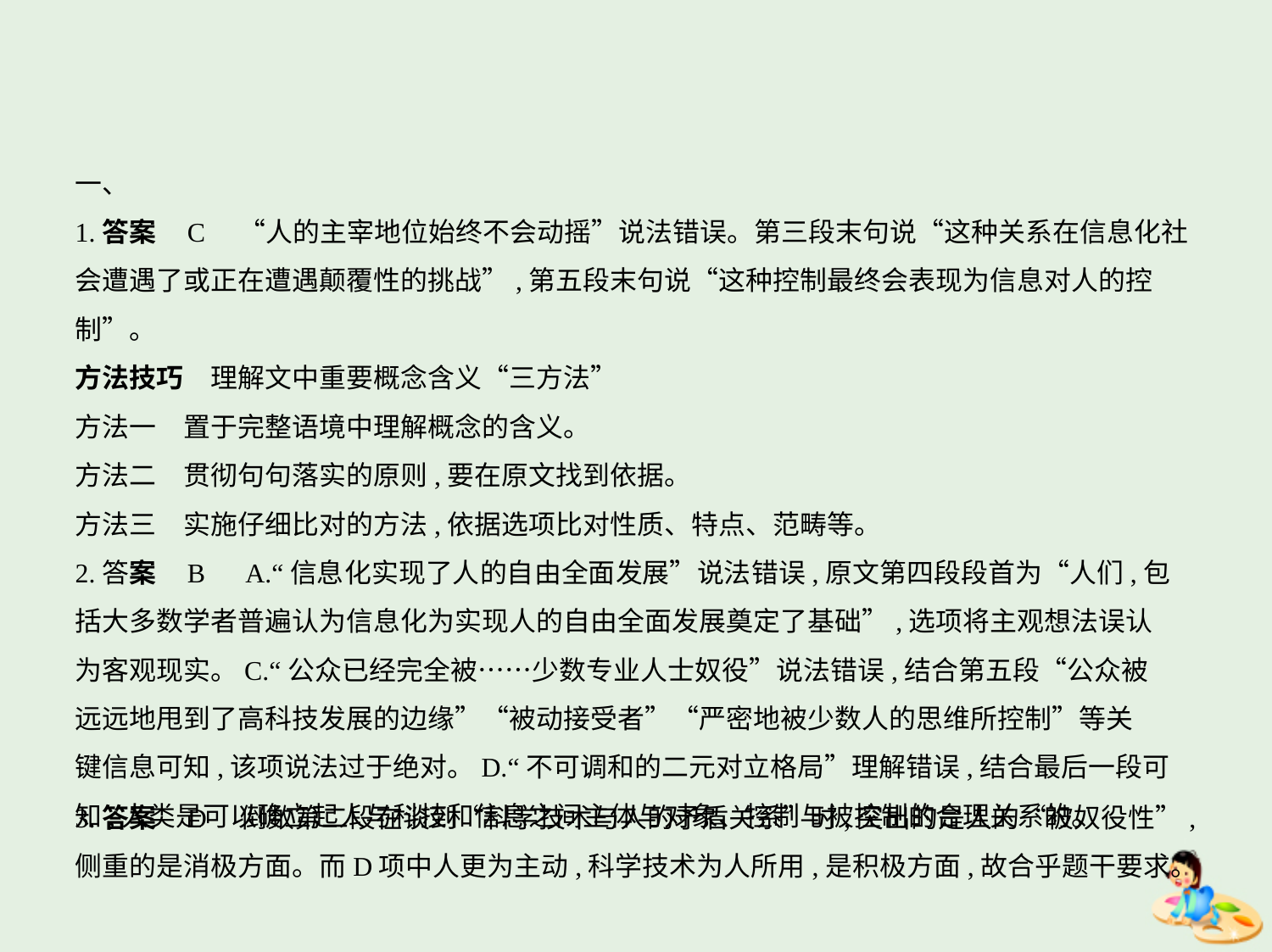

一、
1.答案    C　“人的主宰地位始终不会动摇”说法错误。第三段末句说“这种关系在信息化社会遭遇了或正在遭遇颠覆性的挑战”,第五段末句说“这种控制最终会表现为信息对人的控制”。
方法技巧　理解文中重要概念含义“三方法”
方法一　置于完整语境中理解概念的含义。
方法二　贯彻句句落实的原则,要在原文找到依据。
方法三　实施仔细比对的方法,依据选项比对性质、特点、范畴等。
2.答案    B　A.“信息化实现了人的自由全面发展”说法错误,原文第四段段首为“人们,包
括大多数学者普遍认为信息化为实现人的自由全面发展奠定了基础”,选项将主观想法误认
为客观现实。C.“公众已经完全被……少数专业人士奴役”说法错误,结合第五段“公众被
远远地甩到了高科技发展的边缘”“被动接受者”“严密地被少数人的思维所控制”等关
键信息可知,该项说法过于绝对。D.“不可调和的二元对立格局”理解错误,结合最后一段可
知,人类是可以确立起人与科技和信息之间主体与对象、控制与被控制的合理关系的。
3.答案    D　倒数第二段在谈到“科学技术与人的矛盾关系”时,突出的是人的“被奴役性”,侧重的是消极方面。而D项中人更为主动,科学技术为人所用,是积极方面,故合乎题干要求。